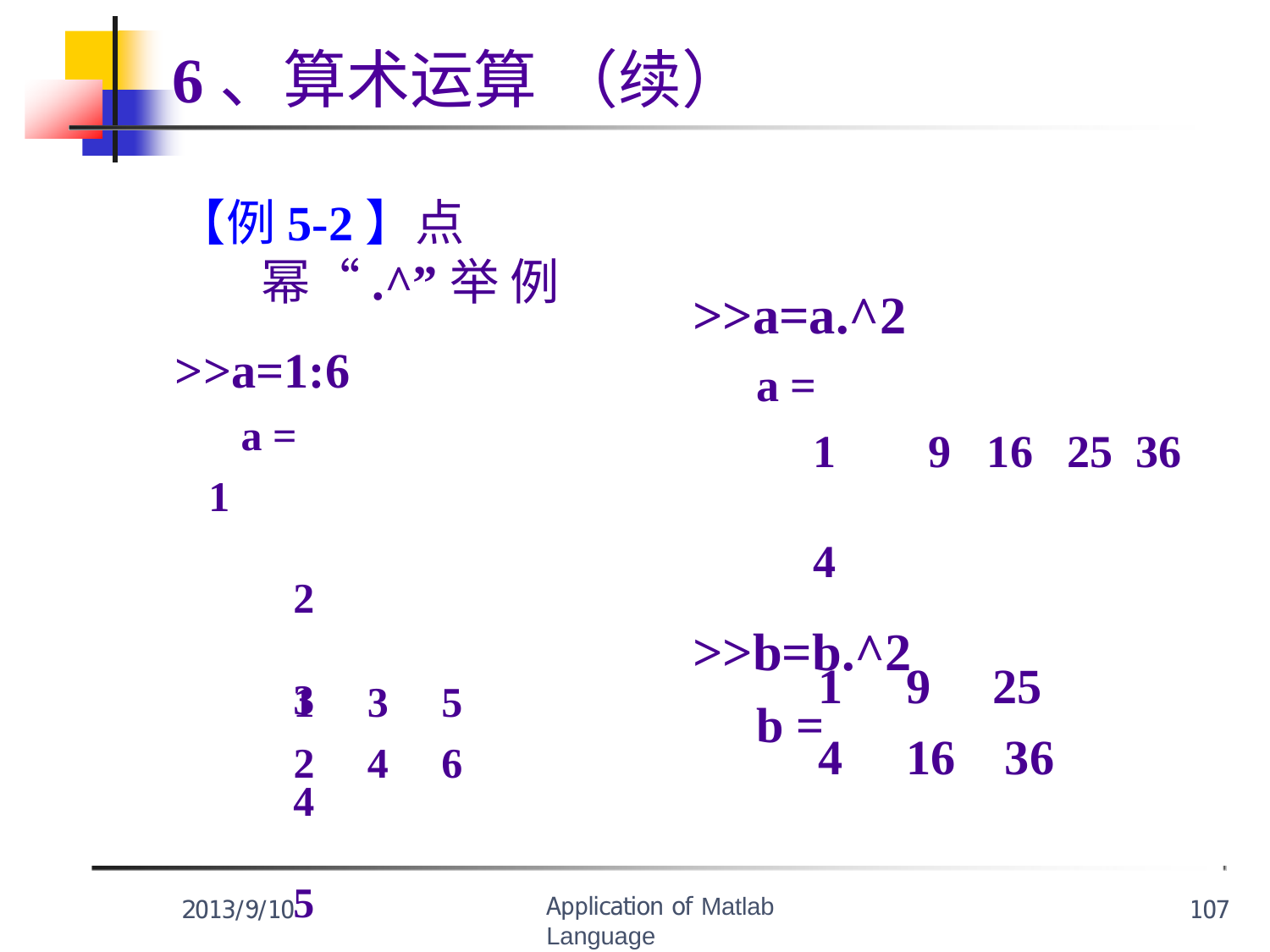

6、算术运算	（续）
【例5-2】点幂“.^”举 例

>>a=1:6

a =

1	2	3	4	5	6

>>b=reshape(a,2,3)

b =
>>a=a.^2

a =

1	4

>>b=b.^2

b =
9	16	25	36
1	9	25

4	16	36
| 1 | 3 | 5 |
| --- | --- | --- |
| 2 | 4 | 6 |
Application of Matlab Language
2013/9/10
107